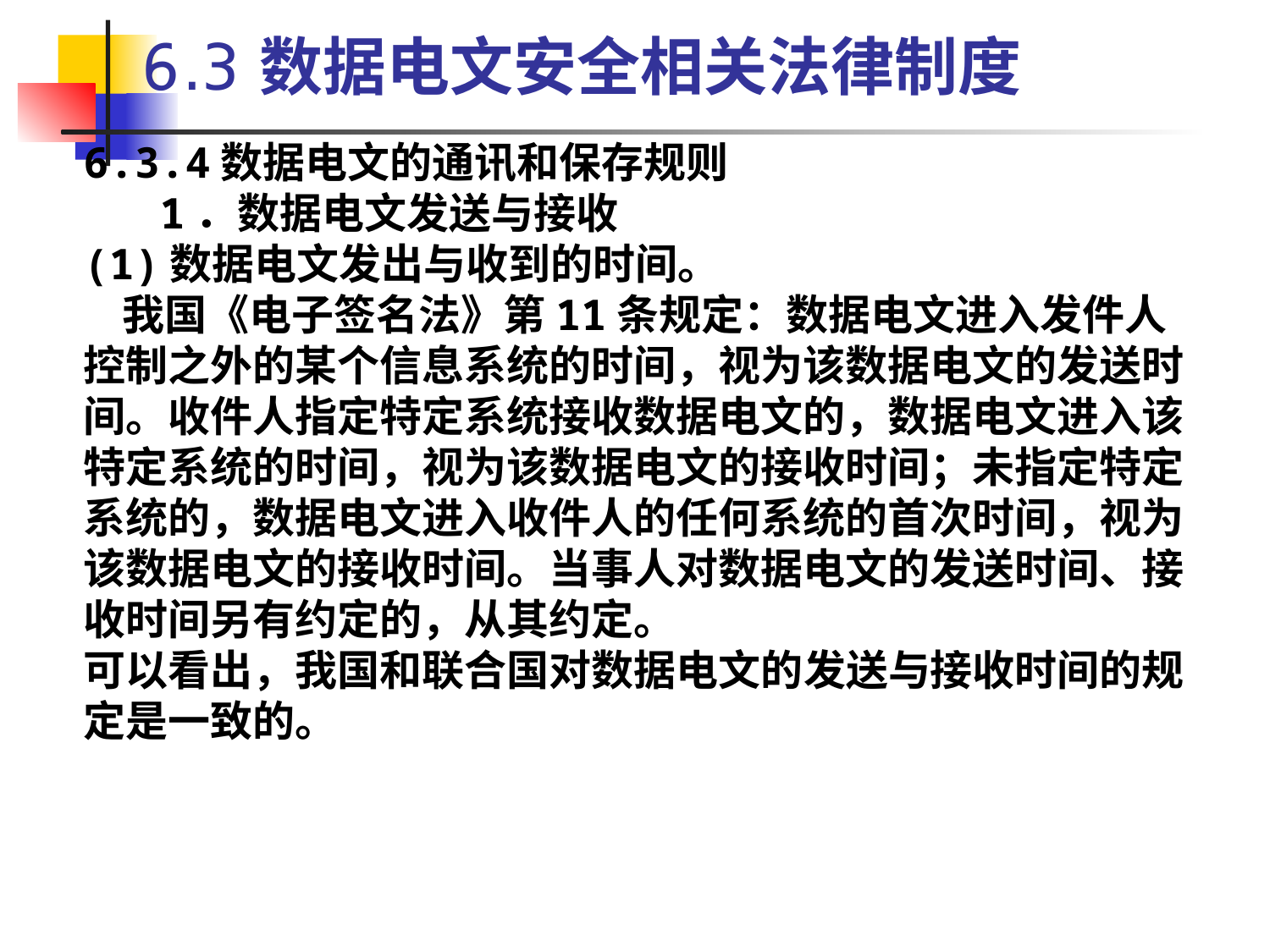

6.3数据电文安全相关法律制度
6.3.4数据电文的通讯和保存规则
   1．数据电文发送与接收
(1)数据电文发出与收到的时间。
   我国《电子签名法》第11条规定：数据电文进入发件人控制之外的某个信息系统的时间，视为该数据电文的发送时间。收件人指定特定系统接收数据电文的，数据电文进入该特定系统的时间，视为该数据电文的接收时间；未指定特定系统的，数据电文进入收件人的任何系统的首次时间，视为该数据电文的接收时间。当事人对数据电文的发送时间、接收时间另有约定的，从其约定。
可以看出，我国和联合国对数据电文的发送与接收时间的规定是一致的。